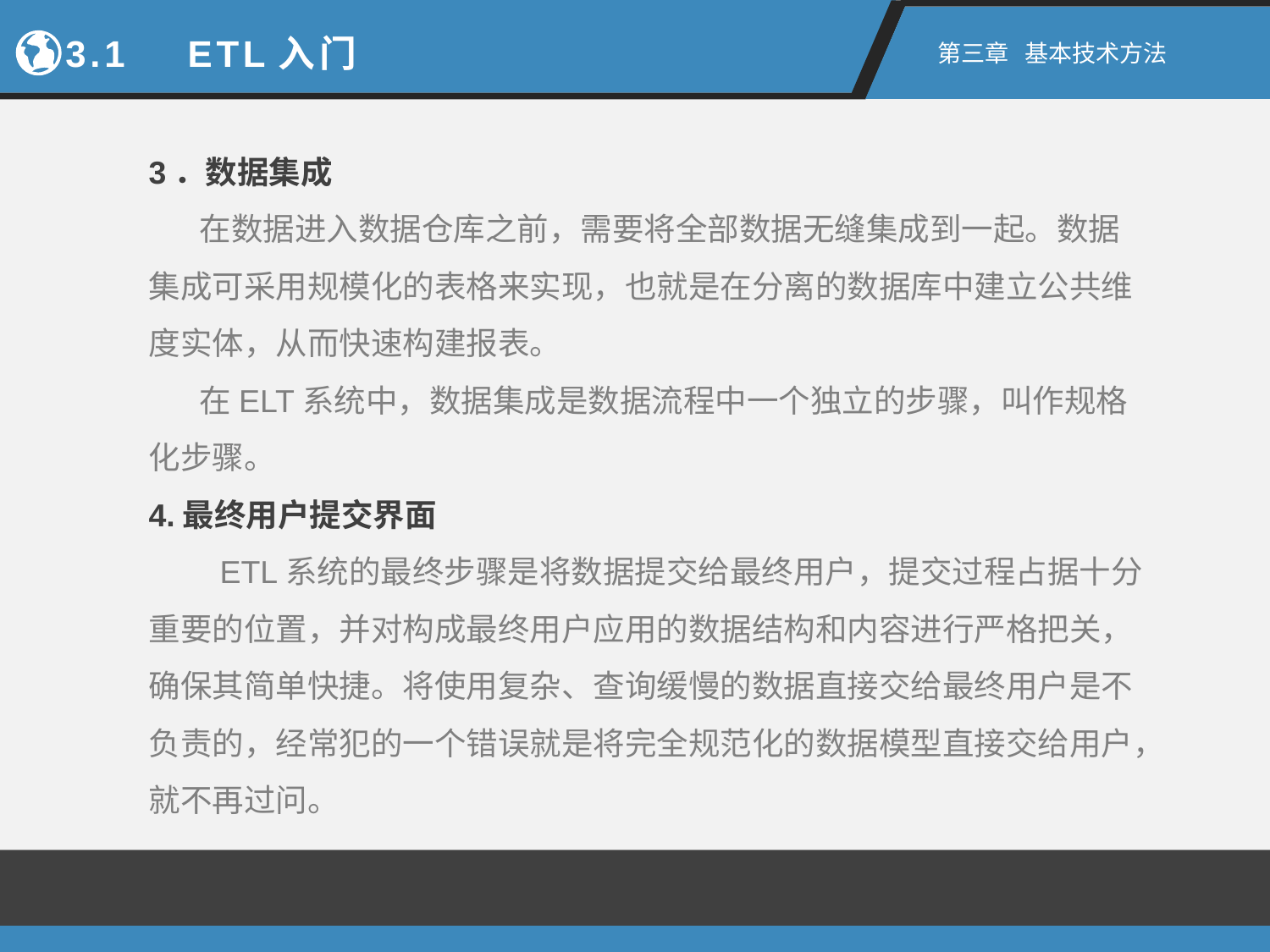

3.1　ETL入门

第三章   基本技术方法
3．数据集成
      在数据进入数据仓库之前，需要将全部数据无缝集成到一起。数据集成可采用规模化的表格来实现，也就是在分离的数据库中建立公共维度实体，从而快速构建报表。
      在ELT系统中，数据集成是数据流程中一个独立的步骤，叫作规格化步骤。
4.最终用户提交界面
        ETL系统的最终步骤是将数据提交给最终用户，提交过程占据十分重要的位置，并对构成最终用户应用的数据结构和内容进行严格把关，确保其简单快捷。将使用复杂、查询缓慢的数据直接交给最终用户是不负责的，经常犯的一个错误就是将完全规范化的数据模型直接交给用户，就不再过问。